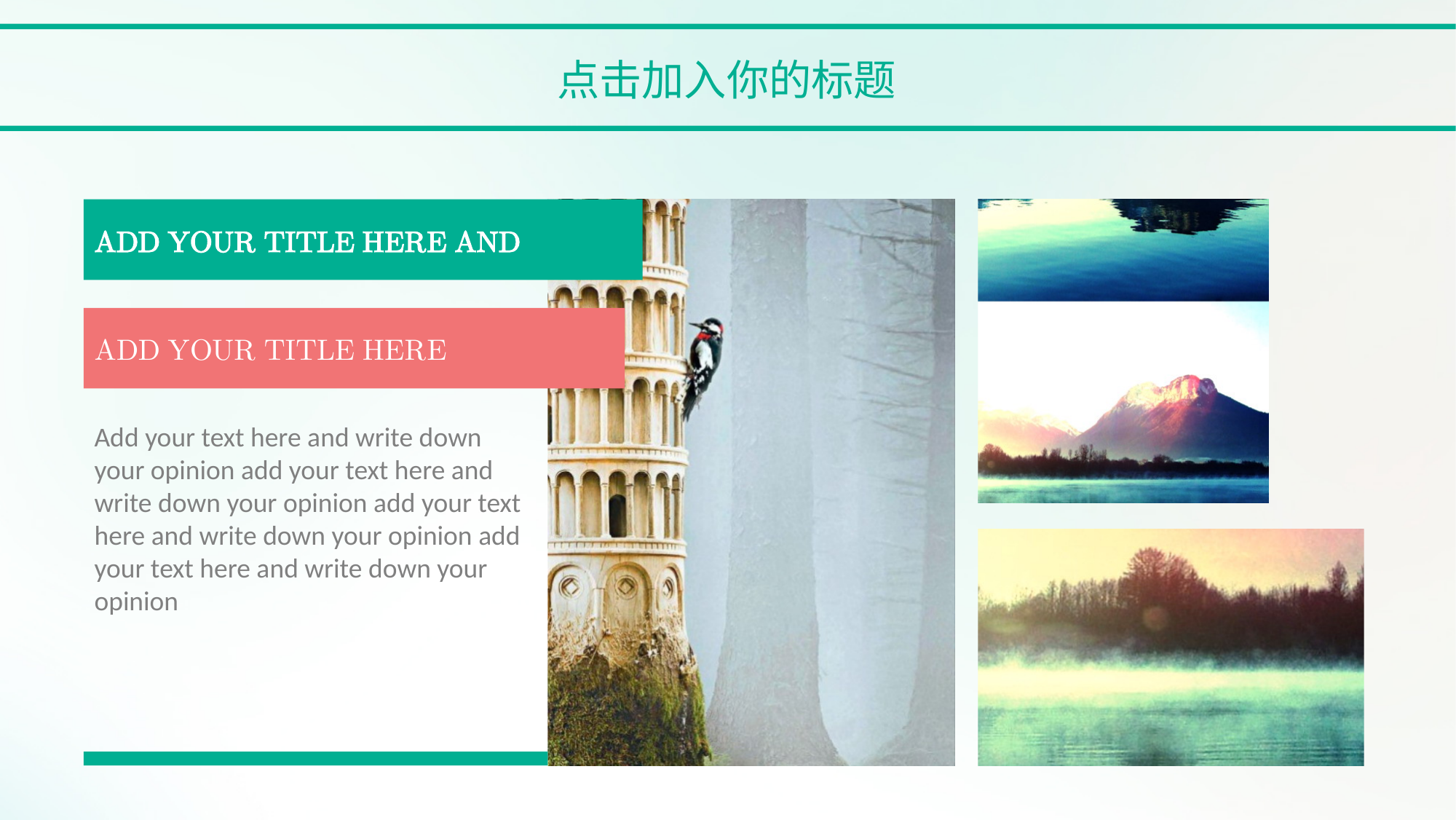

点击加入你的标题

ADD YOUR TITLE HERE AND

ADD YOUR TITLE HERE
Add your text here and write down your opinion add your text here and write down your opinion add your text here and write down your opinion add your text here and write down your opinion